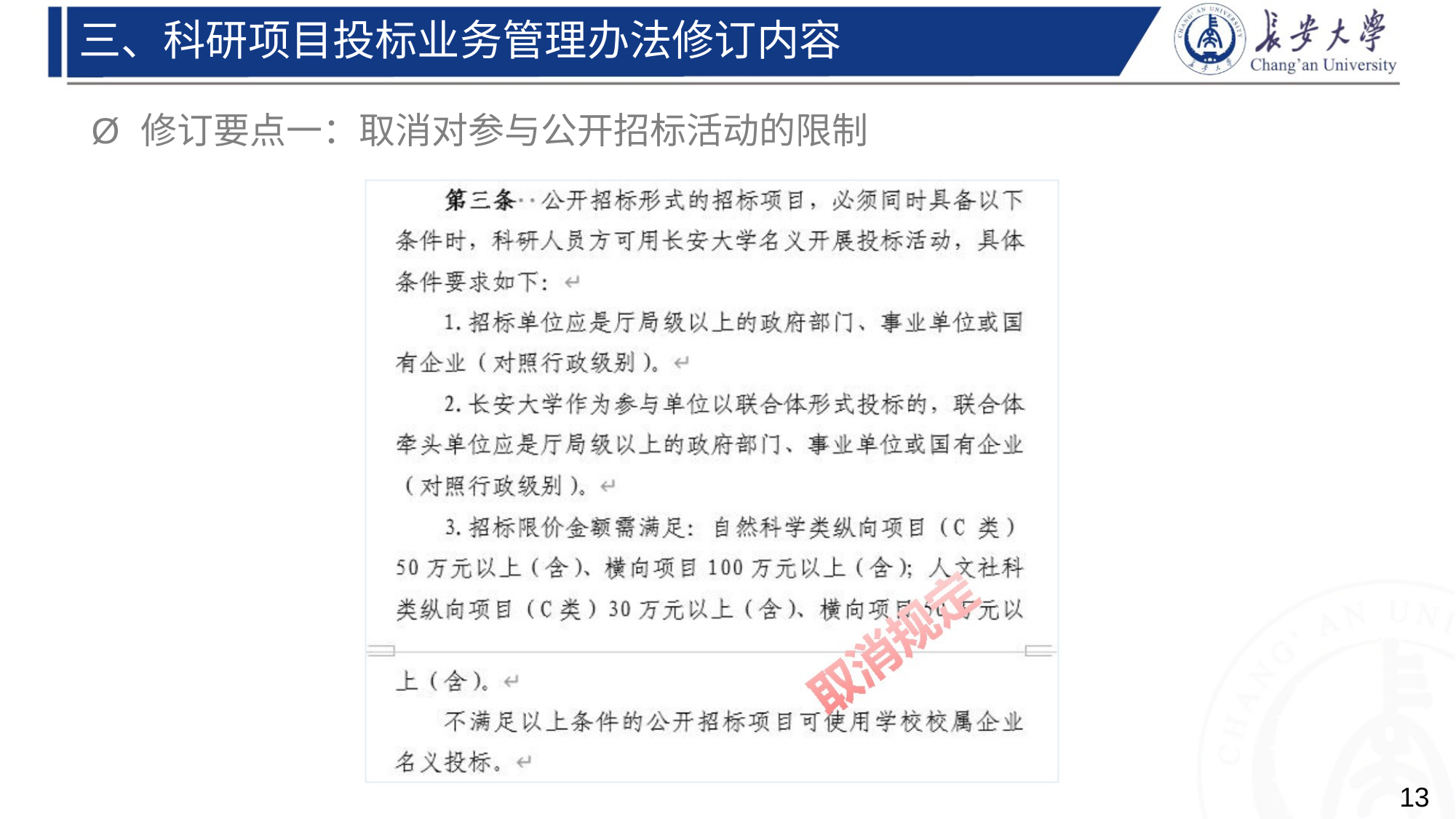

三、科研项目投标业务管理办法修订内容
Ø 修订要点一：取消对参与公开招标活动的限制
13